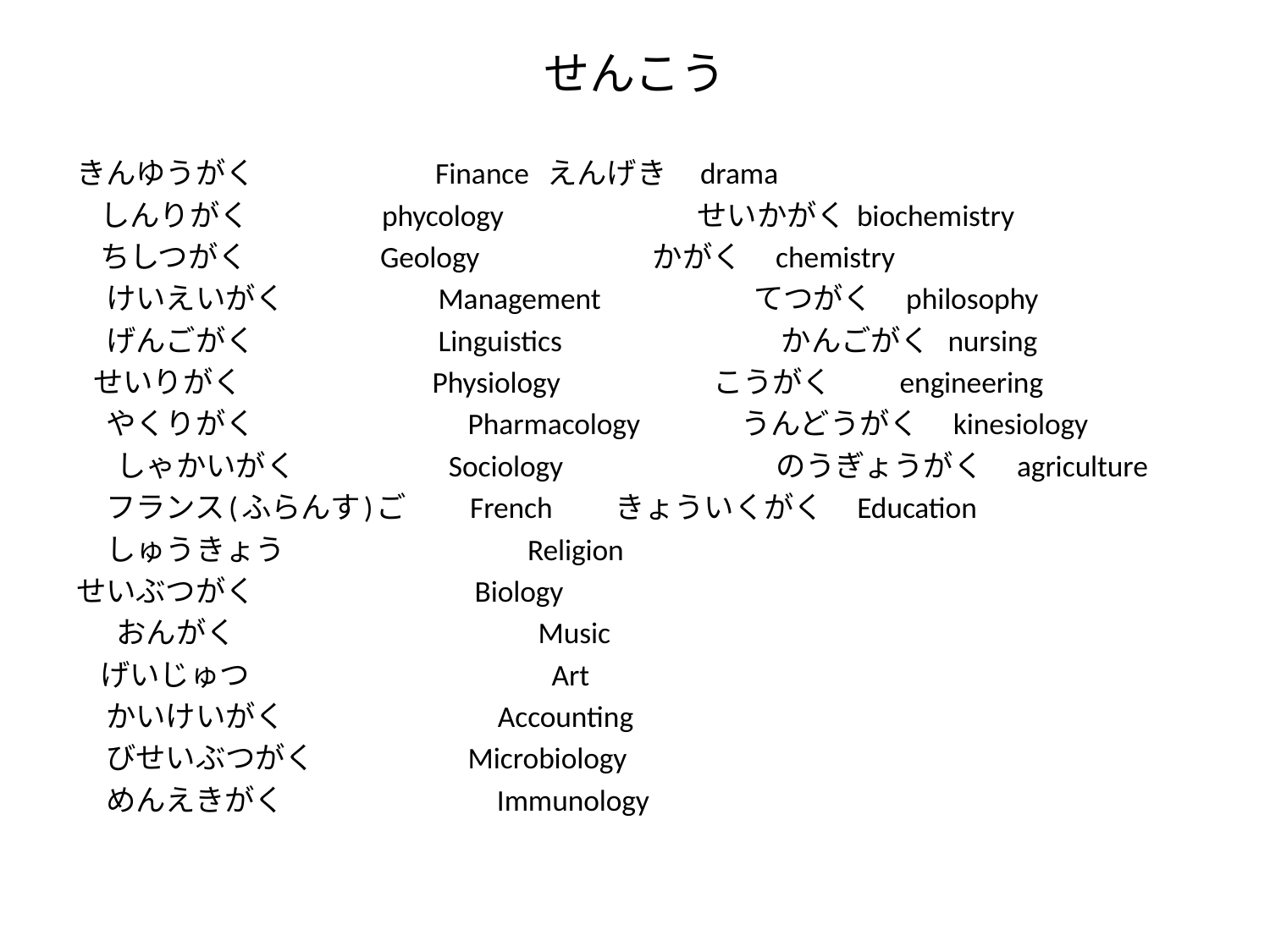

# せんこう
きんゆうがく　　　　　    Finance		えんげき　drama
   しんりがく                   phycology      　　　　　せいかがく biochemistry
   ちしつがく                   Geology                         かがく　chemistry
　けいえいがく　　　　　Management　　　　　てつがく　philosophy
　げんごがく　　　　　　Linguistics　　　　　　　 かんごがく  nursing
  せいりがく　　　　　　 Physiology                      こうがく　     engineering
　やくりがく　　　　　　　Pharmacology　          うんどうがく　kinesiology
 　しゃかいがく　　　　　Sociology　　　　　　　のうぎょうがく　agriculture
　フランス(ふらんす)ご　　French		きょういくがく　Education
　しゅうきょう　　　　　　　　Religion
せいぶつがく　　　　　　　 Biology
 　おんがく　　　　　　　　　　Music
   げいじゅつ　　　　　　　　　　Art
　かいけいがく　　　　　　　Accounting
　びせいぶつがく　　　　　Microbiology
　めんえきがく　　　　　　　Immunology